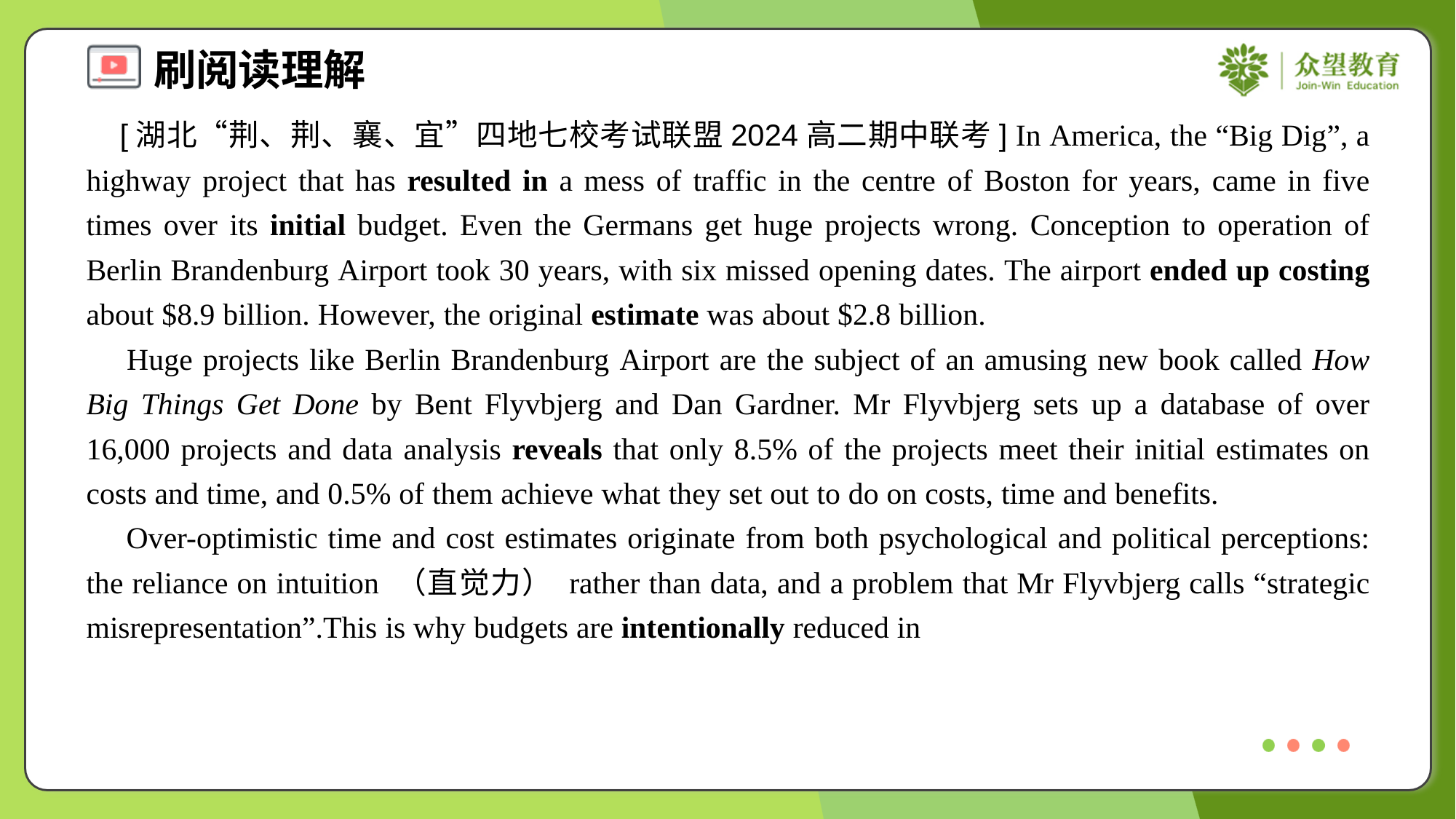

[湖北“荆、荆、襄、宜”四地七校考试联盟2024高二期中联考] In America, the “Big Dig”, a highway project that has resulted in a mess of traffic in the centre of Boston for years, came in five times over its initial budget. Even the Germans get huge projects wrong. Conception to operation of Berlin Brandenburg Airport took 30 years, with six missed opening dates. The airport ended up costing about $8.9 billion. However, the original estimate was about $2.8 billion.
    Huge projects like Berlin Brandenburg Airport are the subject of an amusing new book called How Big Things Get Done by Bent Flyvbjerg and Dan Gardner. Mr Flyvbjerg sets up a database of over 16,000 projects and data analysis reveals that only 8.5% of the projects meet their initial estimates on costs and time, and 0.5% of them achieve what they set out to do on costs, time and benefits.
    Over-optimistic time and cost estimates originate from both psychological and political perceptions: the reliance on intuition （直觉力） rather than data, and a problem that Mr Flyvbjerg calls “strategic misrepresentation”.This is why budgets are intentionally reduced in